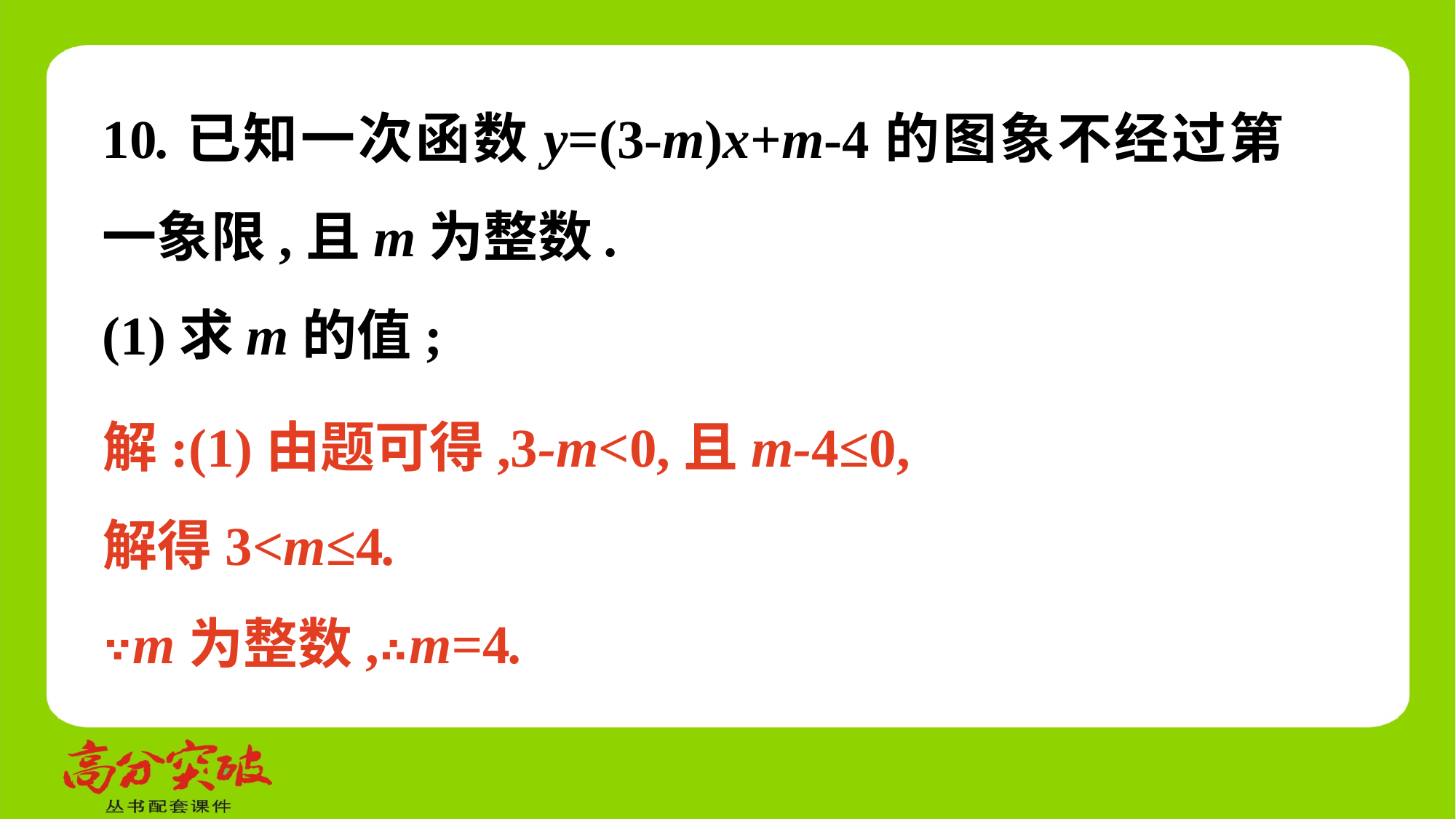

10.已知一次函数y=(3-m)x+m-4的图象不经过第一象限,且m为整数.
(1)求m的值;
解:(1)由题可得,3-m<0,且m-4≤0,
解得3<m≤4.
∵m为整数,∴m=4.